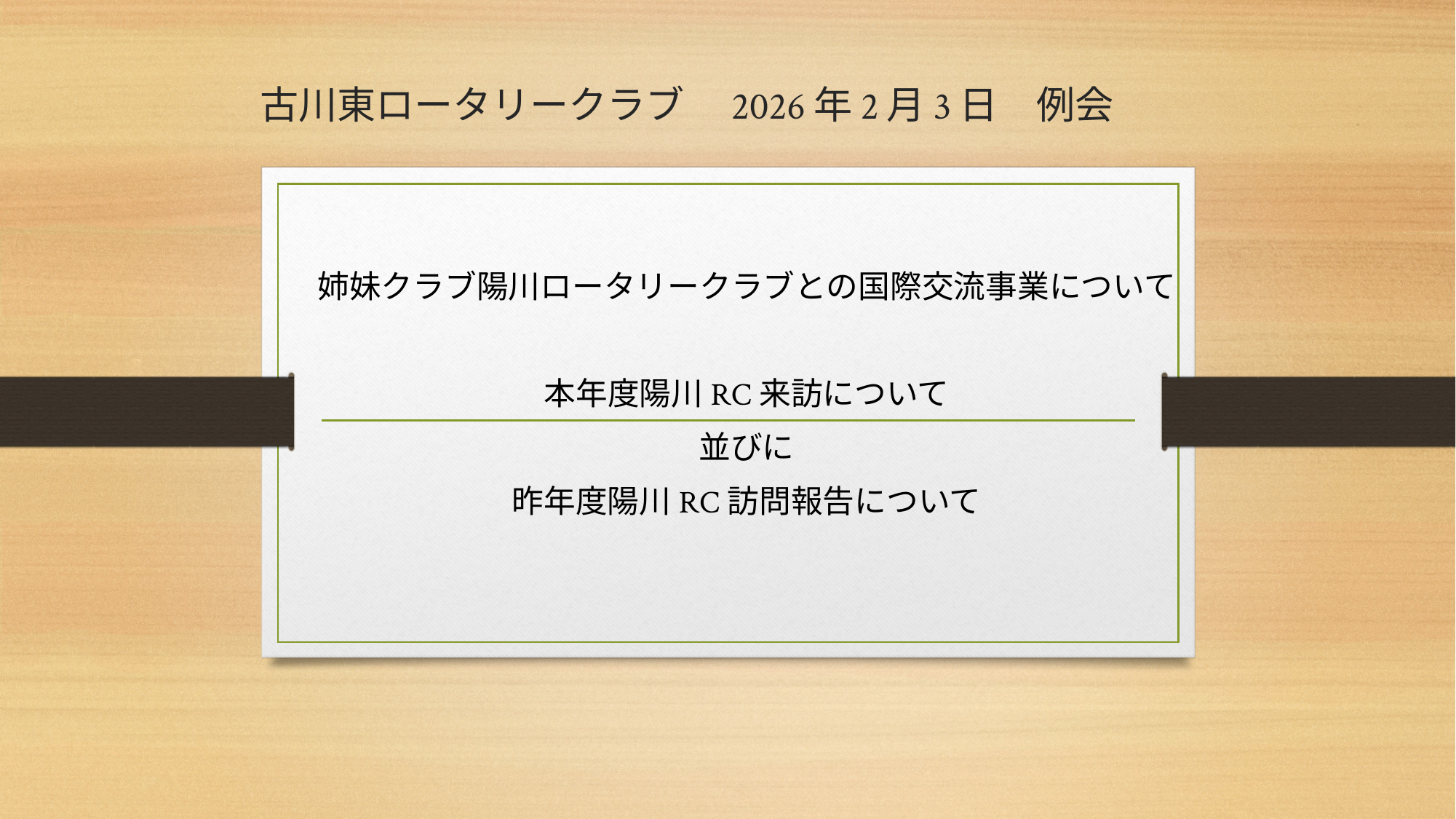

# 古川東ロータリークラブ　2026年2月3日　例会
姉妹クラブ陽川ロータリークラブとの国際交流事業について

本年度陽川RC来訪について
並びに
昨年度陽川RC訪問報告について